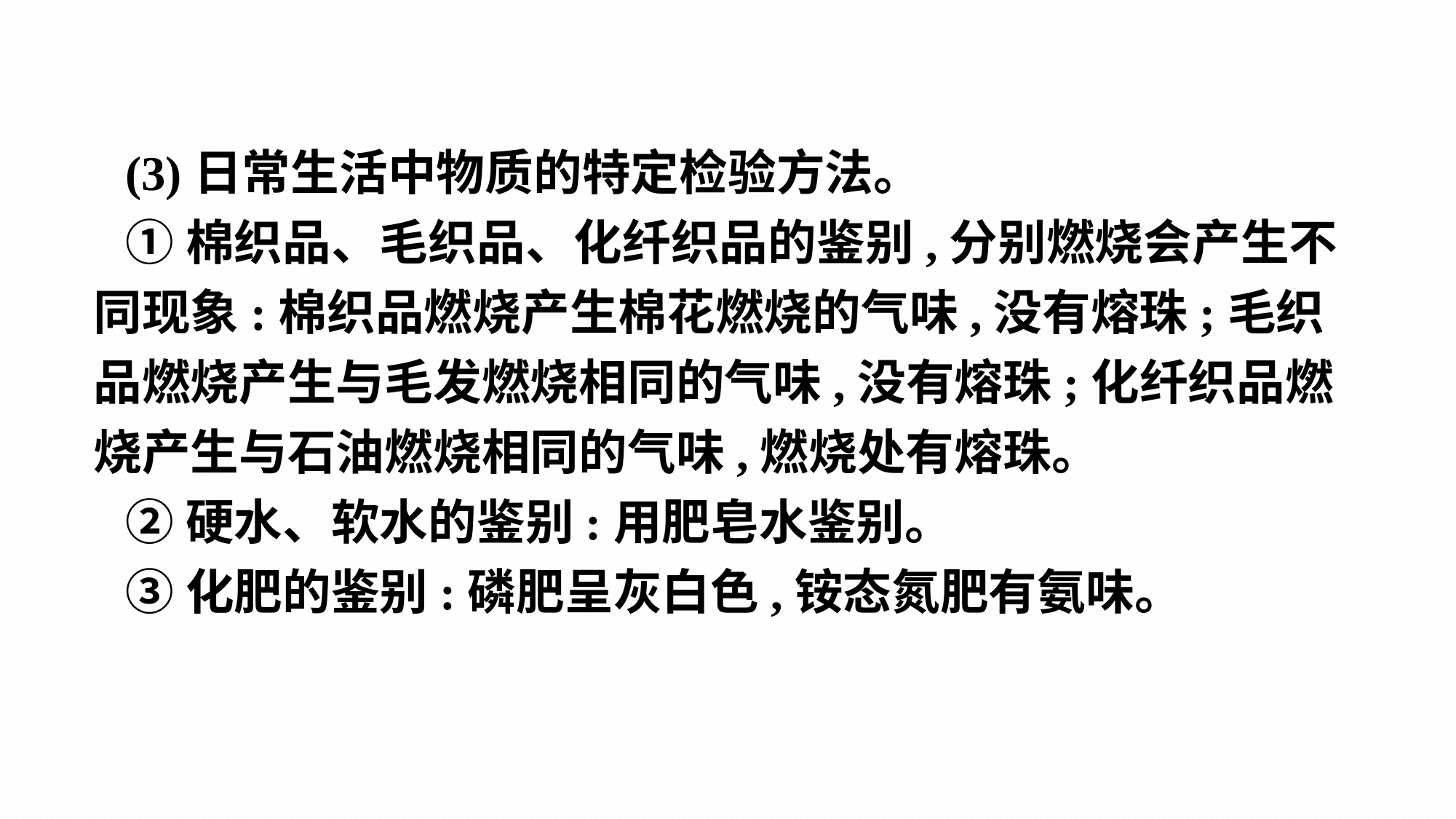

(3)日常生活中物质的特定检验方法。
①棉织品、毛织品、化纤织品的鉴别,分别燃烧会产生不同现象:棉织品燃烧产生棉花燃烧的气味,没有熔珠;毛织品燃烧产生与毛发燃烧相同的气味,没有熔珠;化纤织品燃烧产生与石油燃烧相同的气味,燃烧处有熔珠。
②硬水、软水的鉴别:用肥皂水鉴别。
③化肥的鉴别:磷肥呈灰白色,铵态氮肥有氨味。